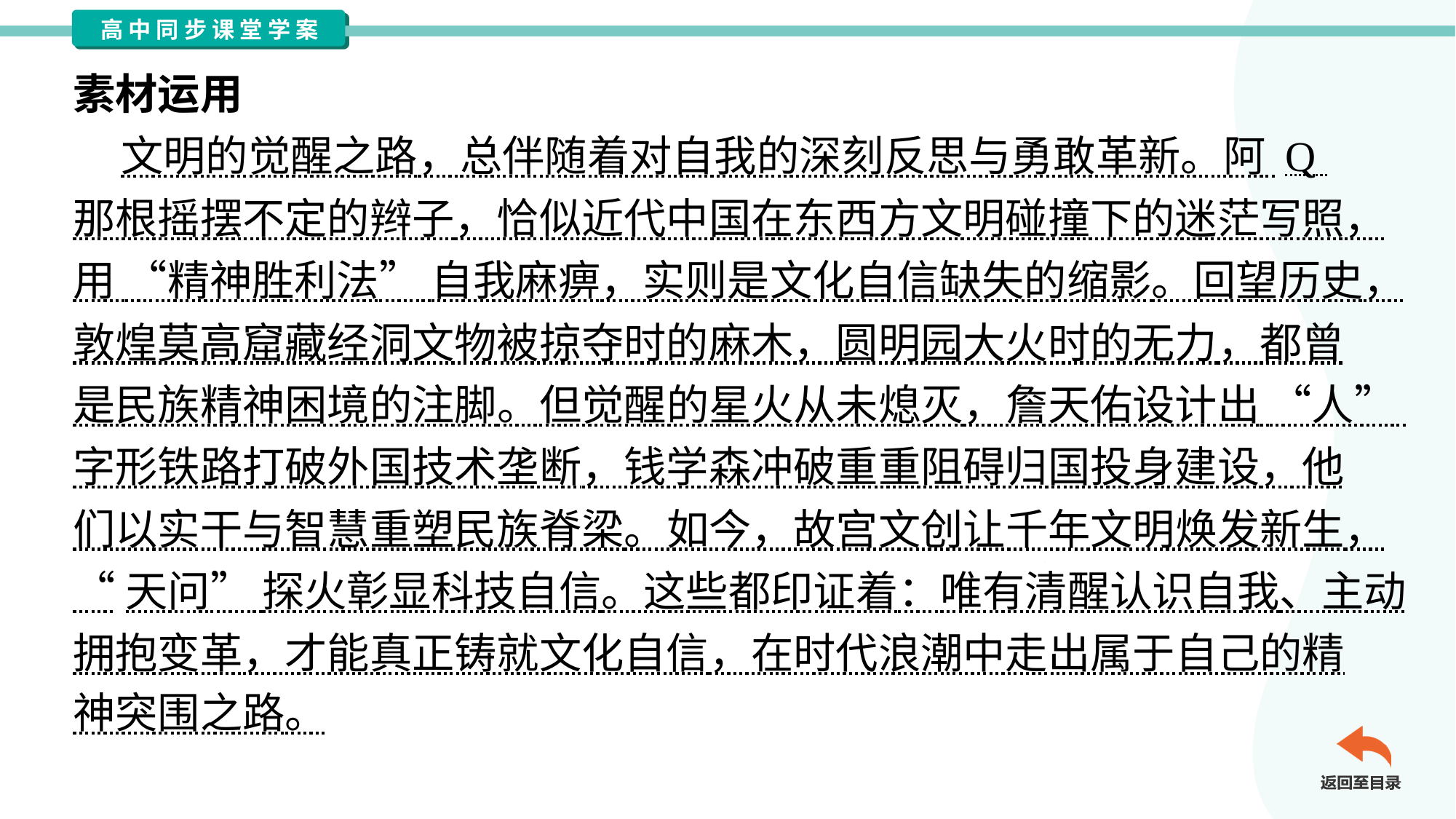

素材运用
    文明的觉醒之路，总伴随着对自我的深刻反思与勇敢革新。阿 Q
那根摇摆不定的辫子，恰似近代中国在东西方文明碰撞下的迷茫写照，
用 “精神胜利法” 自我麻痹，实则是文化自信缺失的缩影。回望历史，
敦煌莫高窟藏经洞文物被掠夺时的麻木，圆明园大火时的无力，都曾
是民族精神困境的注脚。但觉醒的星火从未熄灭，詹天佑设计出 “人”
字形铁路打破外国技术垄断，钱学森冲破重重阻碍归国投身建设，他
们以实干与智慧重塑民族脊梁。如今，故宫文创让千年文明焕发新生，
“天问” 探火彰显科技自信。这些都印证着：唯有清醒认识自我、主动
拥抱变革，才能真正铸就文化自信，在时代浪潮中走出属于自己的精
神突围之路。#3.1